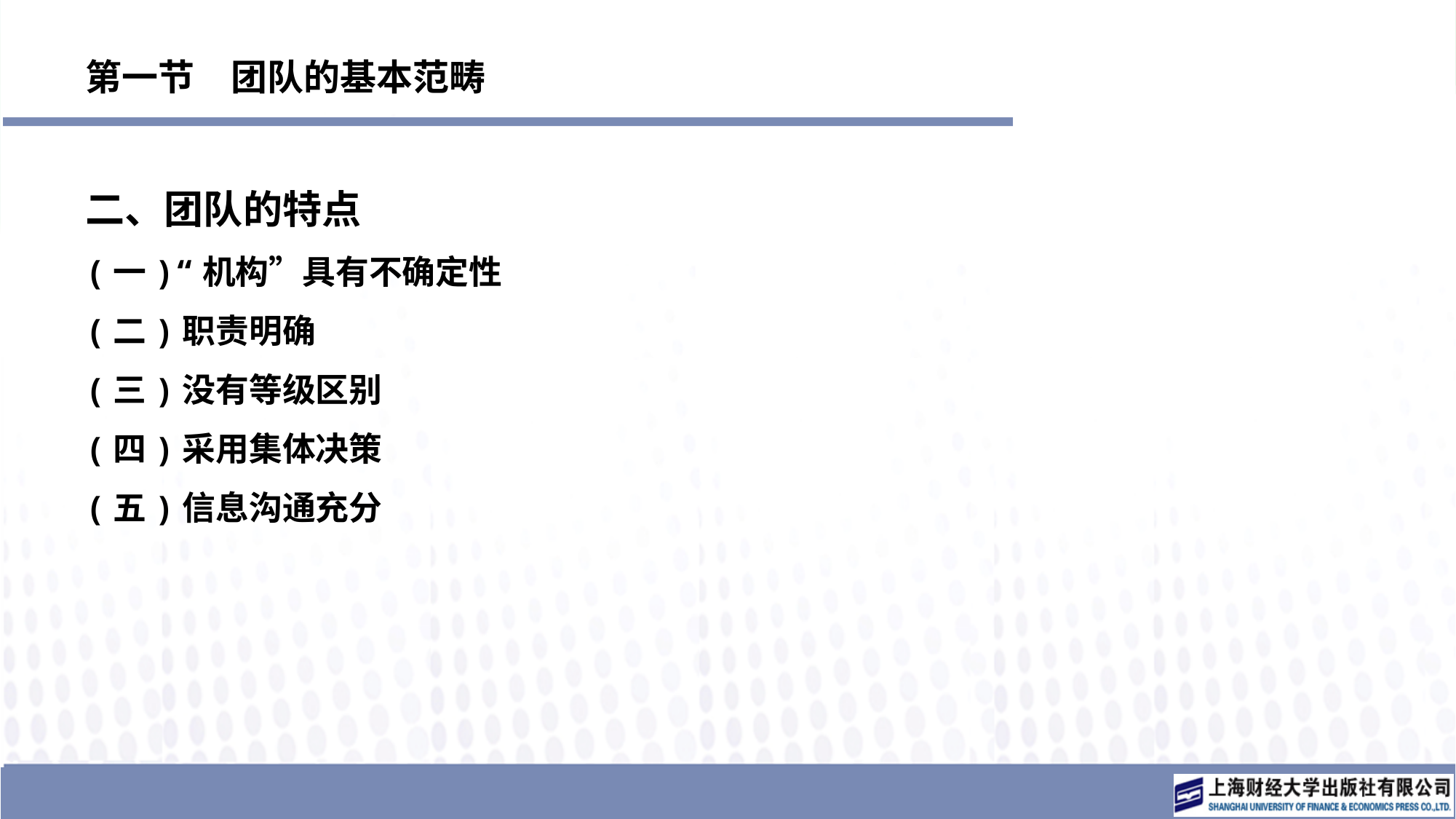

# 第一节　团队的基本范畴
二、团队的特点
(一)“机构”具有不确定性
(二)职责明确
(三)没有等级区别
(四)采用集体决策
(五)信息沟通充分